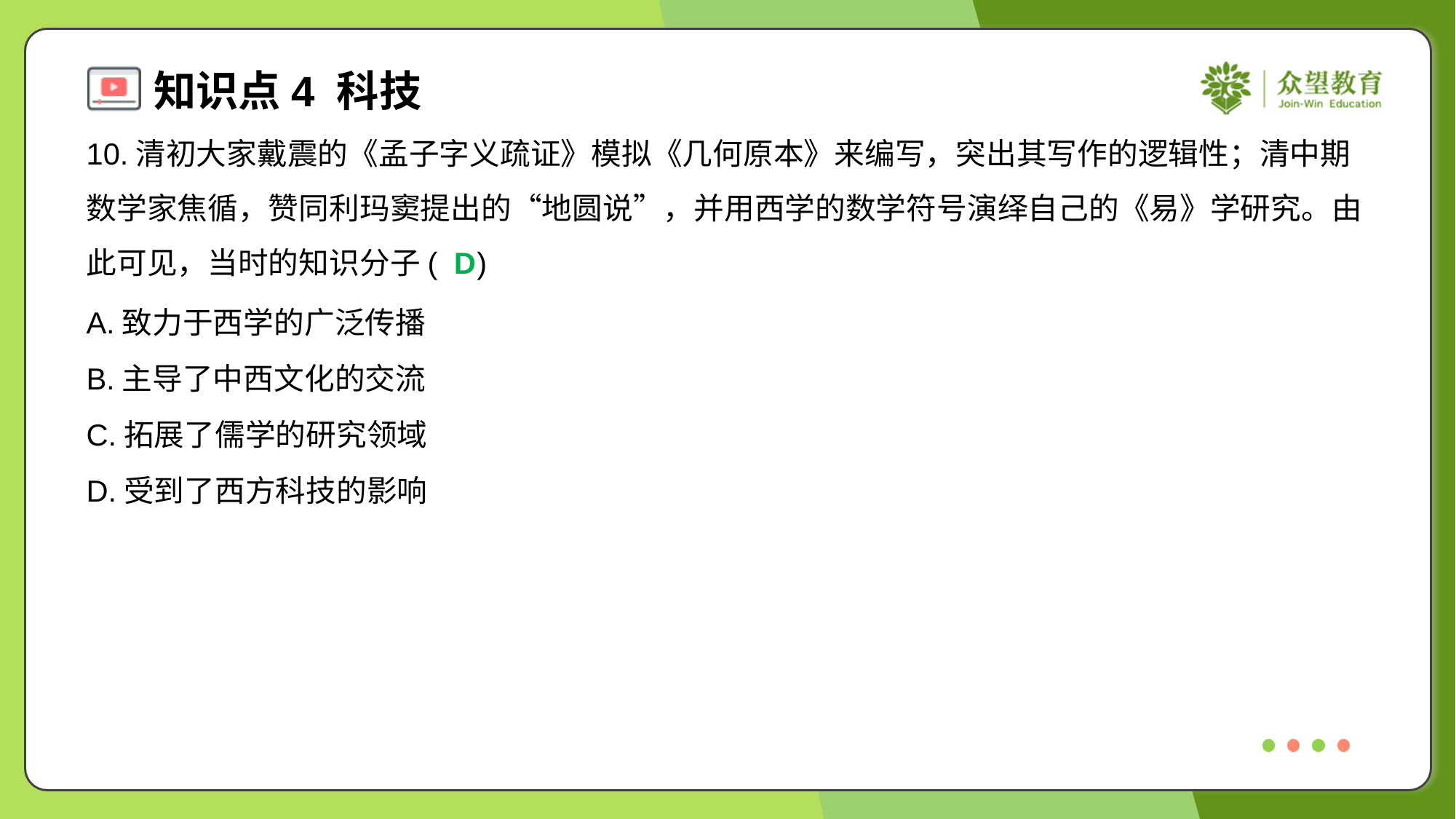

10.清初大家戴震的《孟子字义疏证》模拟《几何原本》来编写，突出其写作的逻辑性；清中期
数学家焦循，赞同利玛窦提出的“地圆说”，并用西学的数学符号演绎自己的《易》学研究。由
此可见，当时的知识分子(     )
D
A.致力于西学的广泛传播
B.主导了中西文化的交流
C.拓展了儒学的研究领域
D.受到了西方科技的影响